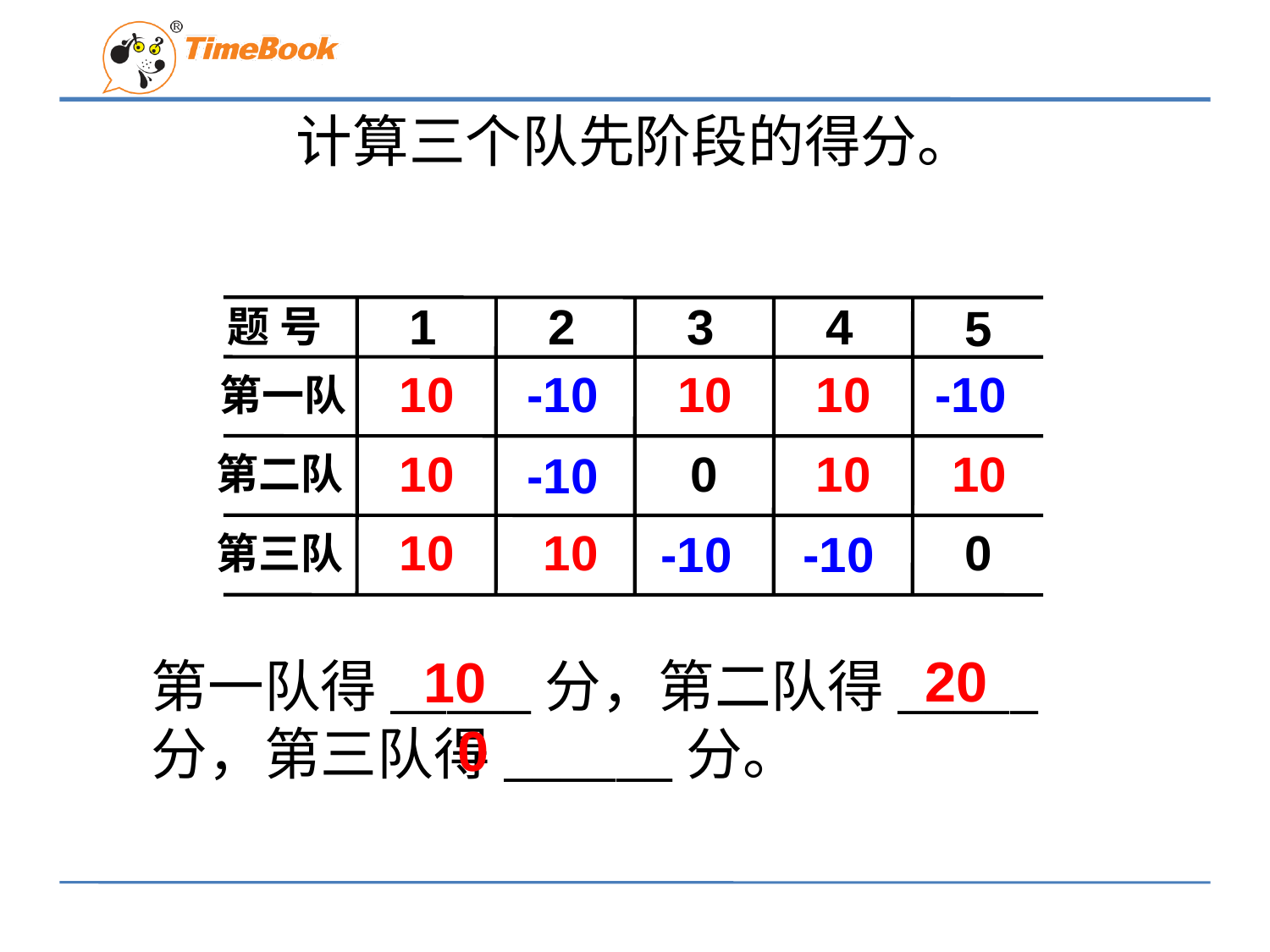

# 计算三个队先阶段的得分。
1
3
2
4
5
题 号
第一队
第二队
第三队
10
-10
10
10
-10
10
0
10
10
-10
10
10
0
-10
-10
20
10
第一队得_____分，第二队得_____分，第三队得______分。
0